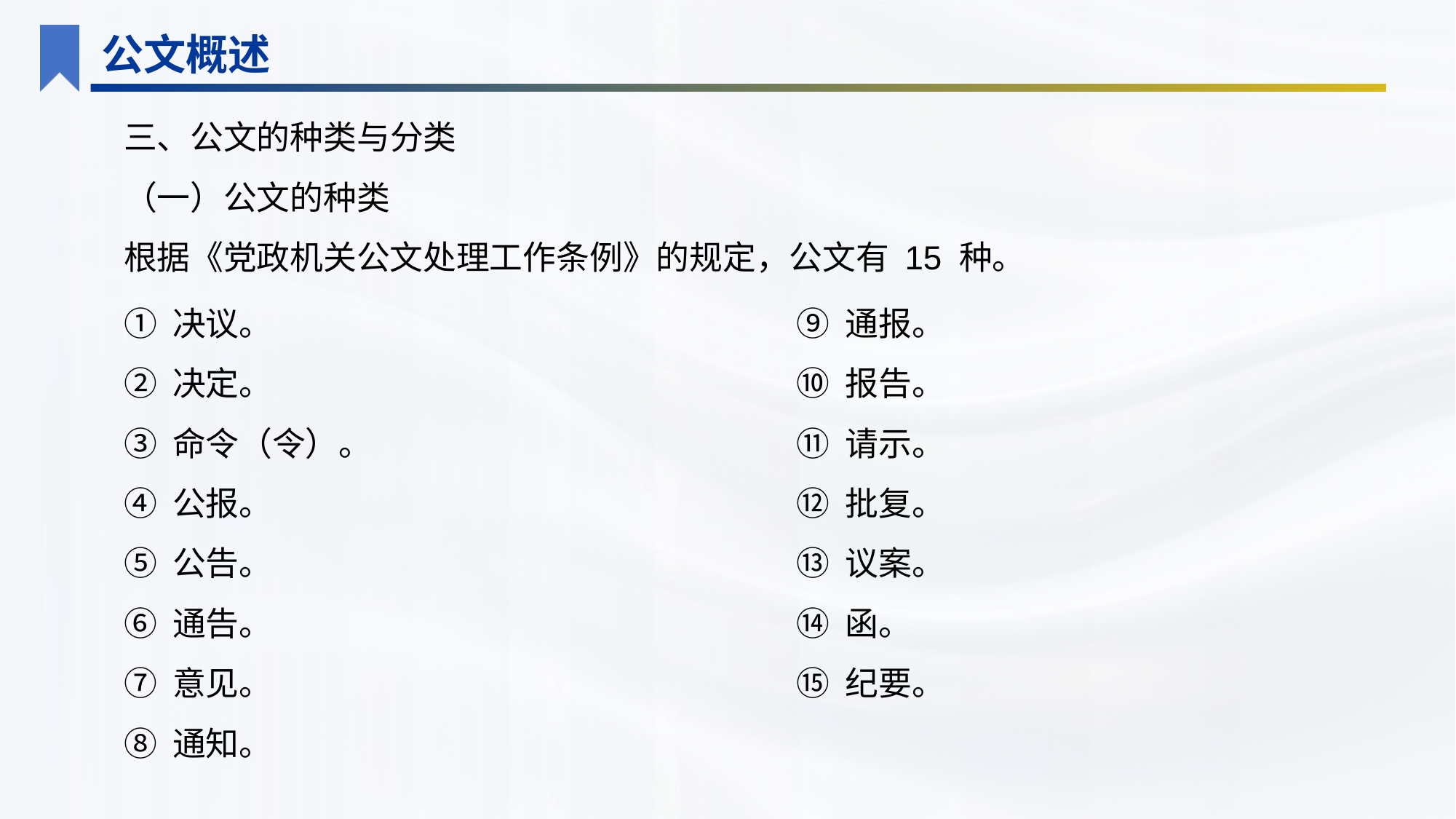

公文概述
三、公文的种类与分类
（一）公文的种类
根据《党政机关公文处理工作条例》的规定，公文有 15 种。
① 决议。
② 决定。
③ 命令（令）。
④ 公报。
⑤ 公告。
⑥ 通告。
⑦ 意见。
⑧ 通知。
⑨ 通报。
⑩ 报告。
⑪ 请示。
⑫ 批复。
⑬ 议案。
⑭ 函。
⑮ 纪要。